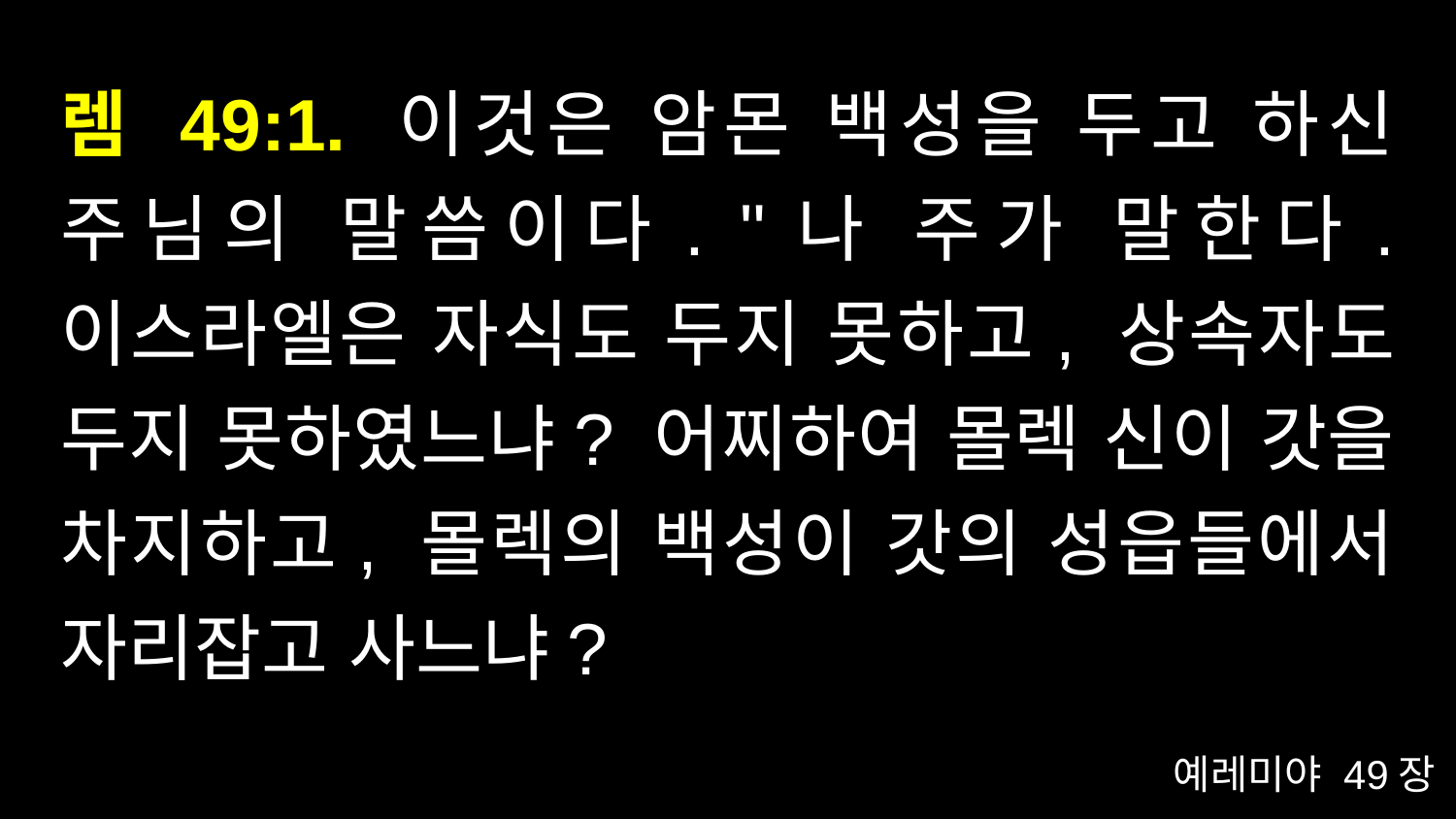

# 렘 49:1. 이것은 암몬 백성을 두고 하신 주님의 말씀이다. "나 주가 말한다. 이스라엘은 자식도 두지 못하고, 상속자도 두지 못하였느냐? 어찌하여 몰렉 신이 갓을 차지하고, 몰렉의 백성이 갓의 성읍들에서 자리잡고 사느냐?
예레미야 49장